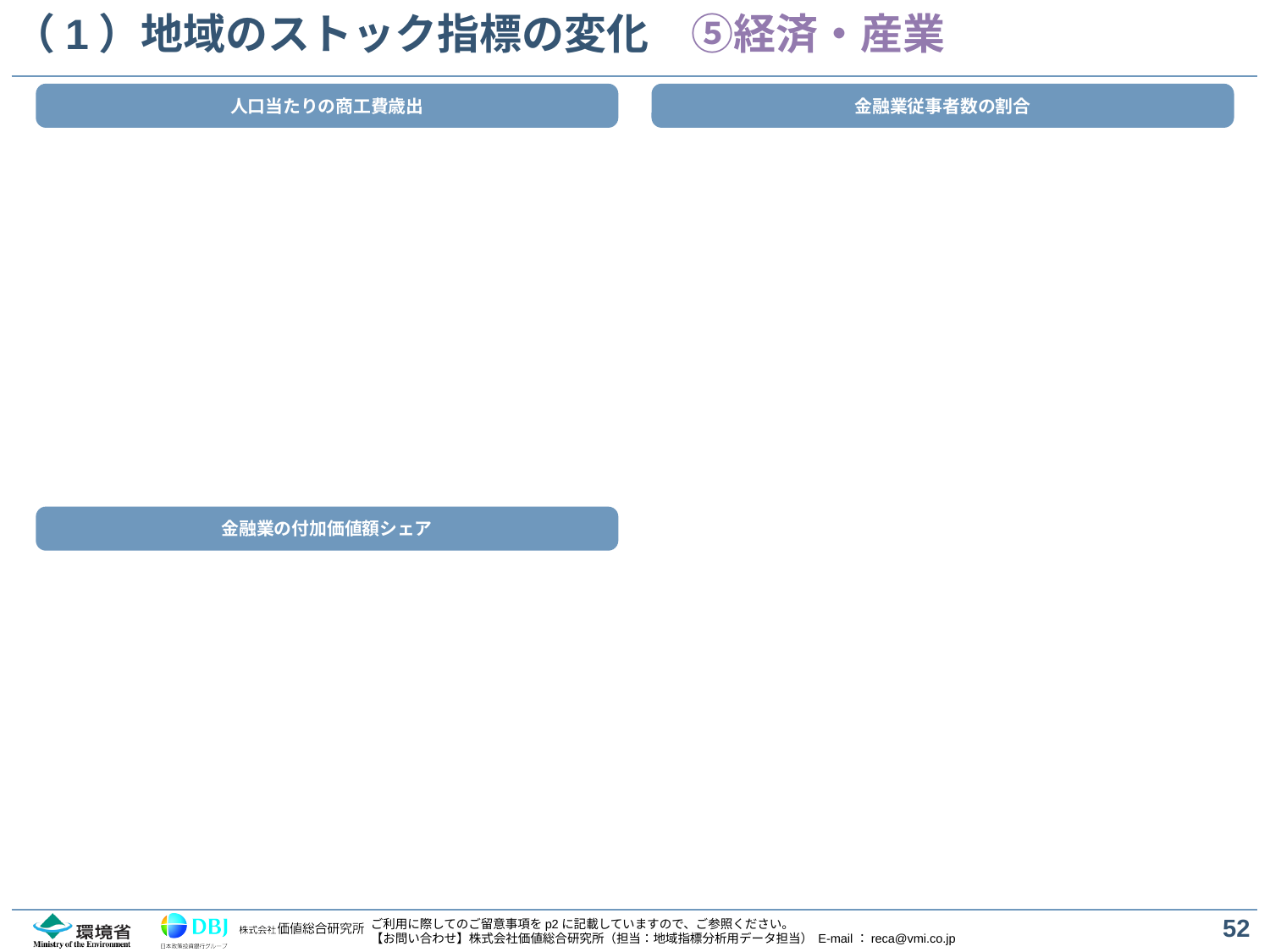

# （1）地域のストック指標の変化　⑤経済・産業
人口当たりの商工費歳出
金融業従事者数の割合
金融業の付加価値額シェア
52